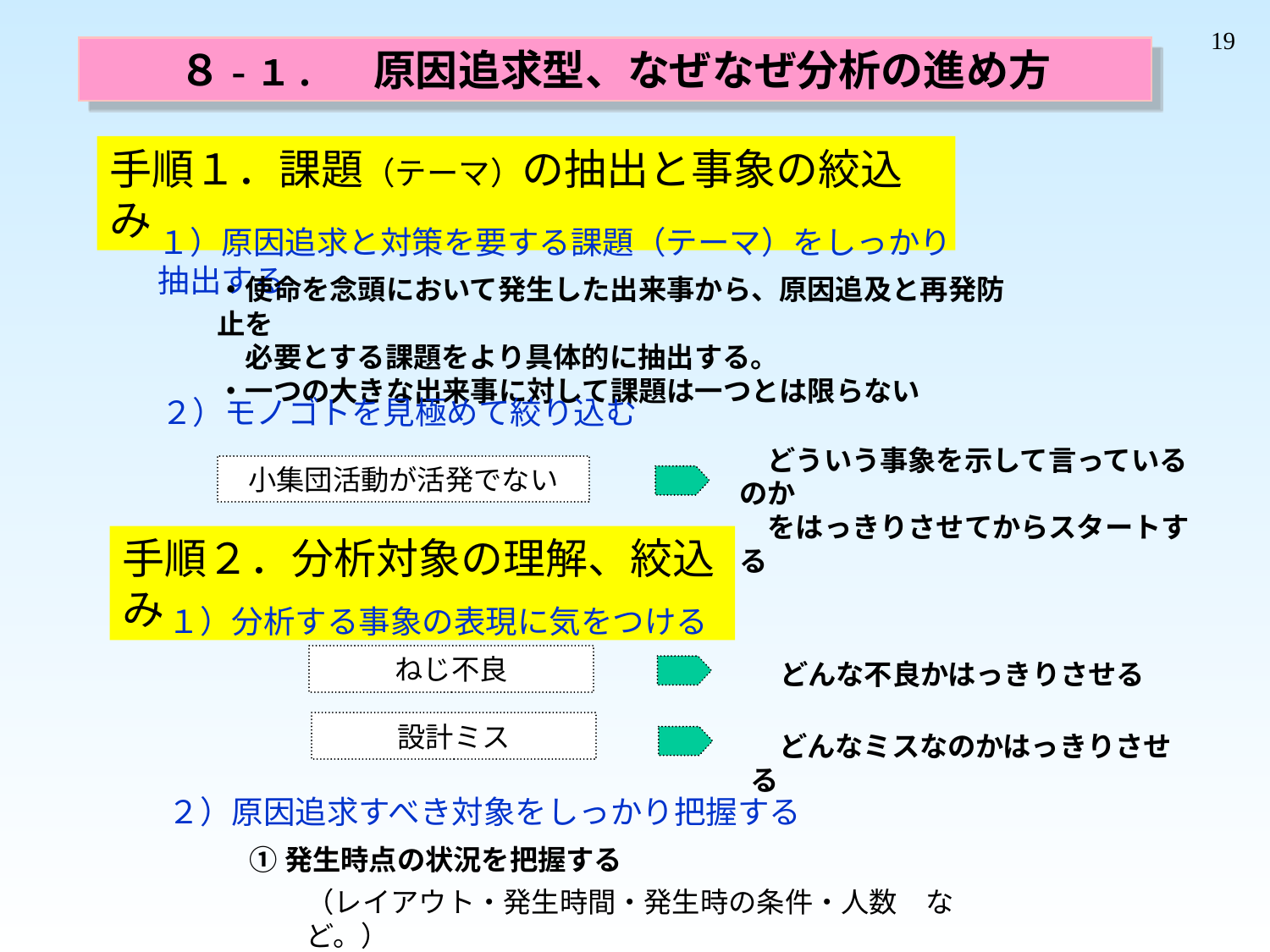

19
８-１. 　原因追求型、なぜなぜ分析の進め方
手順１．課題（テーマ）の抽出と事象の絞込み
１）原因追求と対策を要する課題（テーマ）をしっかり抽出する
・使命を念頭において発生した出来事から、原因追及と再発防止を
　必要とする課題をより具体的に抽出する。
・一つの大きな出来事に対して課題は一つとは限らない
２）モノゴトを見極めて絞り込む
　どういう事象を示して言っているのか
　をはっきりさせてからスタートする
小集団活動が活発でない

手順２．分析対象の理解、絞込み
１）分析する事象の表現に気をつける
ねじ不良
　どんな不良かはっきりさせる

設計ミス
　どんなミスなのかはっきりさせる

２）原因追求すべき対象をしっかり把握する
①発生時点の状況を把握する
（レイアウト・発生時間・発生時の条件・人数　など。）